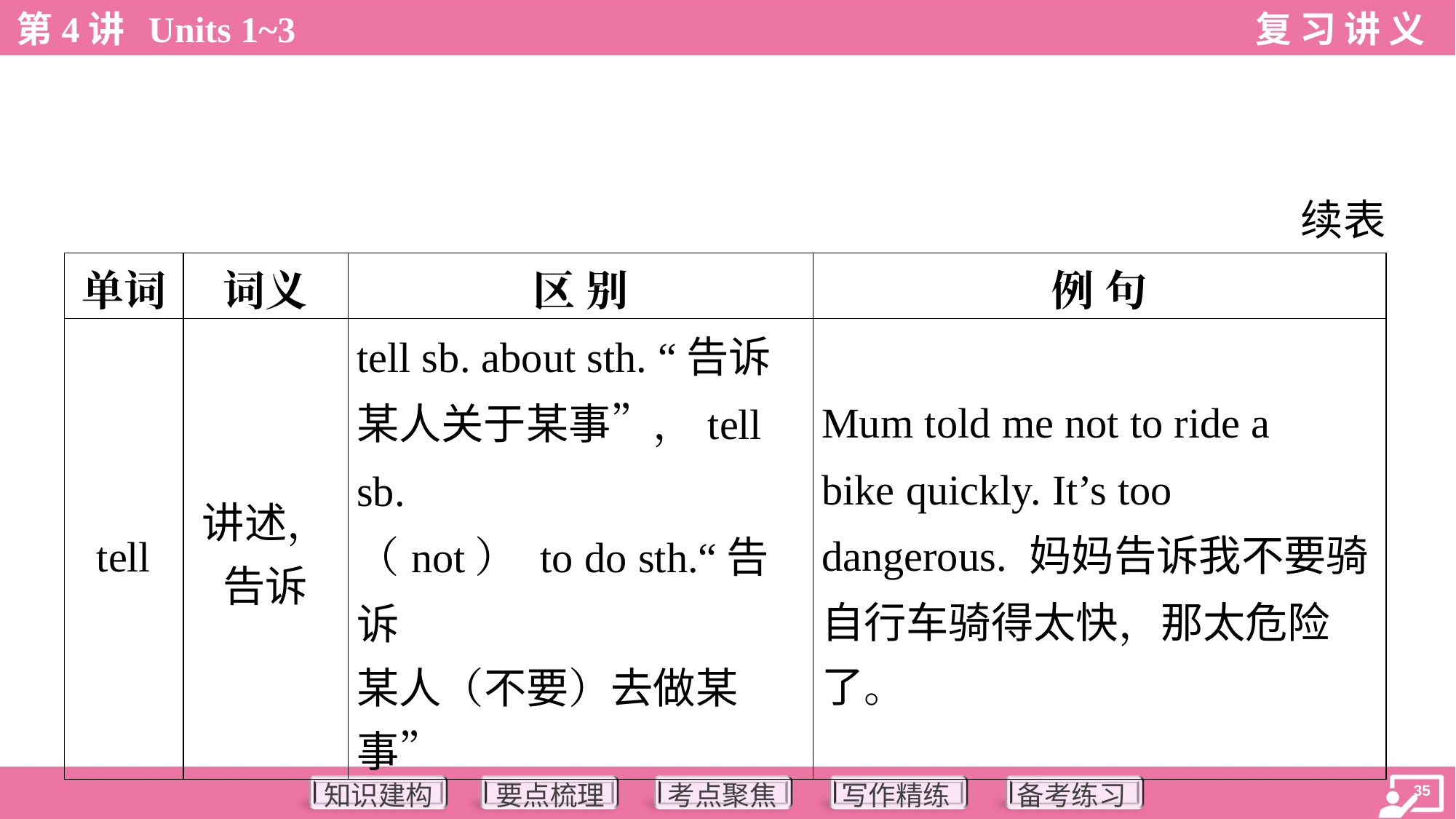

续表
| 单词 | 词义 | 区 别 | 例 句 |
| --- | --- | --- | --- |
| tell | 讲述， 告诉 | tell sb. about sth. “告诉 某人关于某事”，tell sb. （not） to do sth.“告诉 某人（不要）去做某事” | Mum told me not to ride a bike quickly. It’s too dangerous. 妈妈告诉我不要骑 自行车骑得太快，那太危险 了。 |